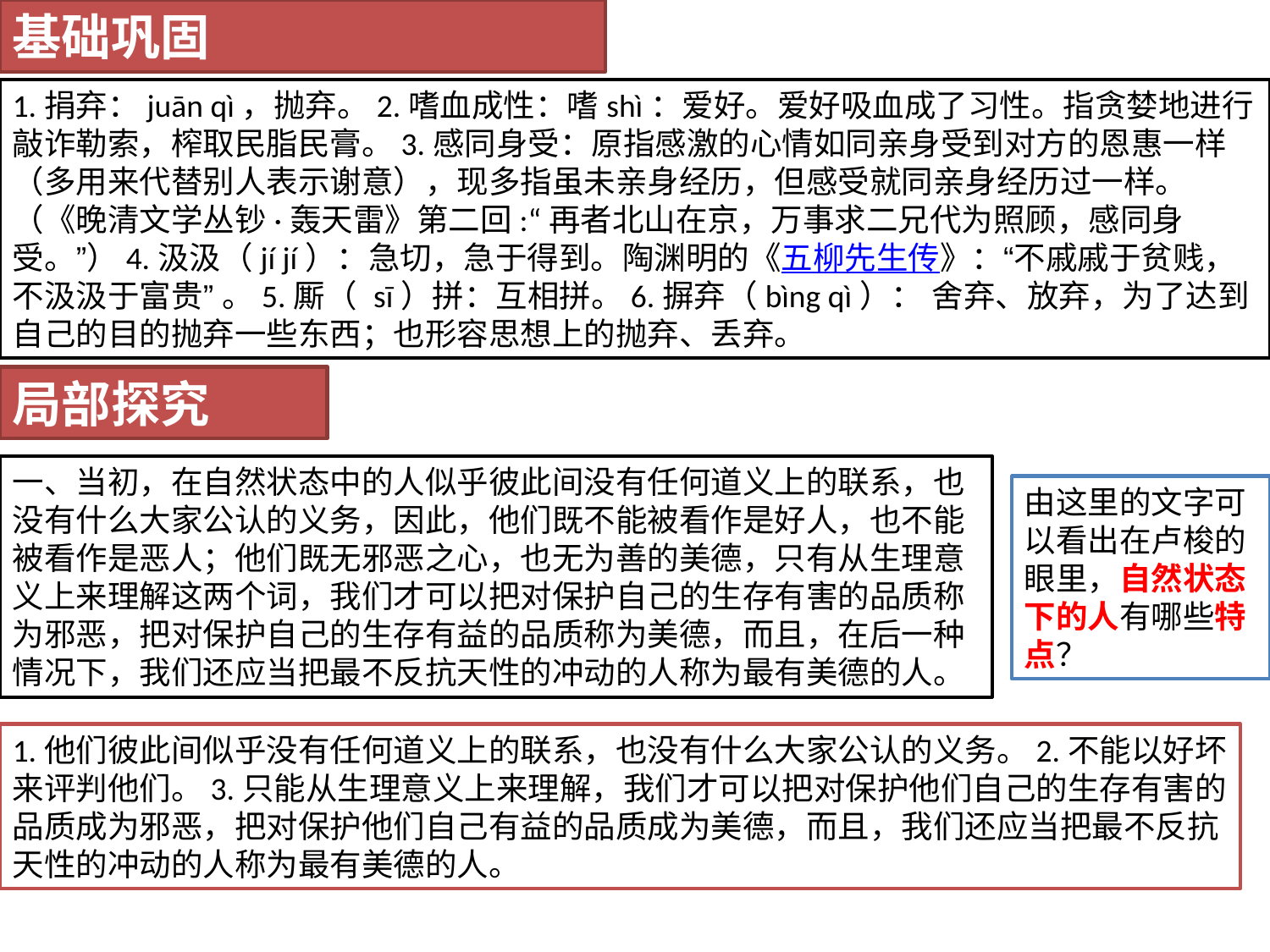

基础巩固
1.捐弃：juān qì，抛弃。2.嗜血成性：嗜shì：爱好。爱好吸血成了习性。指贪婪地进行敲诈勒索，榨取民脂民膏。3.感同身受：原指感激的心情如同亲身受到对方的恩惠一样（多用来代替别人表示谢意），现多指虽未亲身经历，但感受就同亲身经历过一样。（《晚清文学丛钞·轰天雷》第二回:“再者北山在京，万事求二兄代为照顾，感同身受。”）4.汲汲（jí jí）：急切，急于得到。陶渊明的《五柳先生传》：“不戚戚于贫贱，不汲汲于富贵” 。5.厮（ sī）拼：互相拼。6.摒弃（bìng qì）： 舍弃、放弃，为了达到自己的目的抛弃一些东西；也形容思想上的抛弃、丢弃。
局部探究
一、当初，在自然状态中的人似乎彼此间没有任何道义上的联系，也没有什么大家公认的义务，因此，他们既不能被看作是好人，也不能被看作是恶人；他们既无邪恶之心，也无为善的美德，只有从生理意义上来理解这两个词，我们才可以把对保护自己的生存有害的品质称为邪恶，把对保护自己的生存有益的品质称为美德，而且，在后一种情况下，我们还应当把最不反抗天性的冲动的人称为最有美德的人。
由这里的文字可以看出在卢梭的眼里，自然状态下的人有哪些特点？
1.他们彼此间似乎没有任何道义上的联系，也没有什么大家公认的义务。2.不能以好坏来评判他们。3.只能从生理意义上来理解，我们才可以把对保护他们自己的生存有害的品质成为邪恶，把对保护他们自己有益的品质成为美德，而且，我们还应当把最不反抗天性的冲动的人称为最有美德的人。